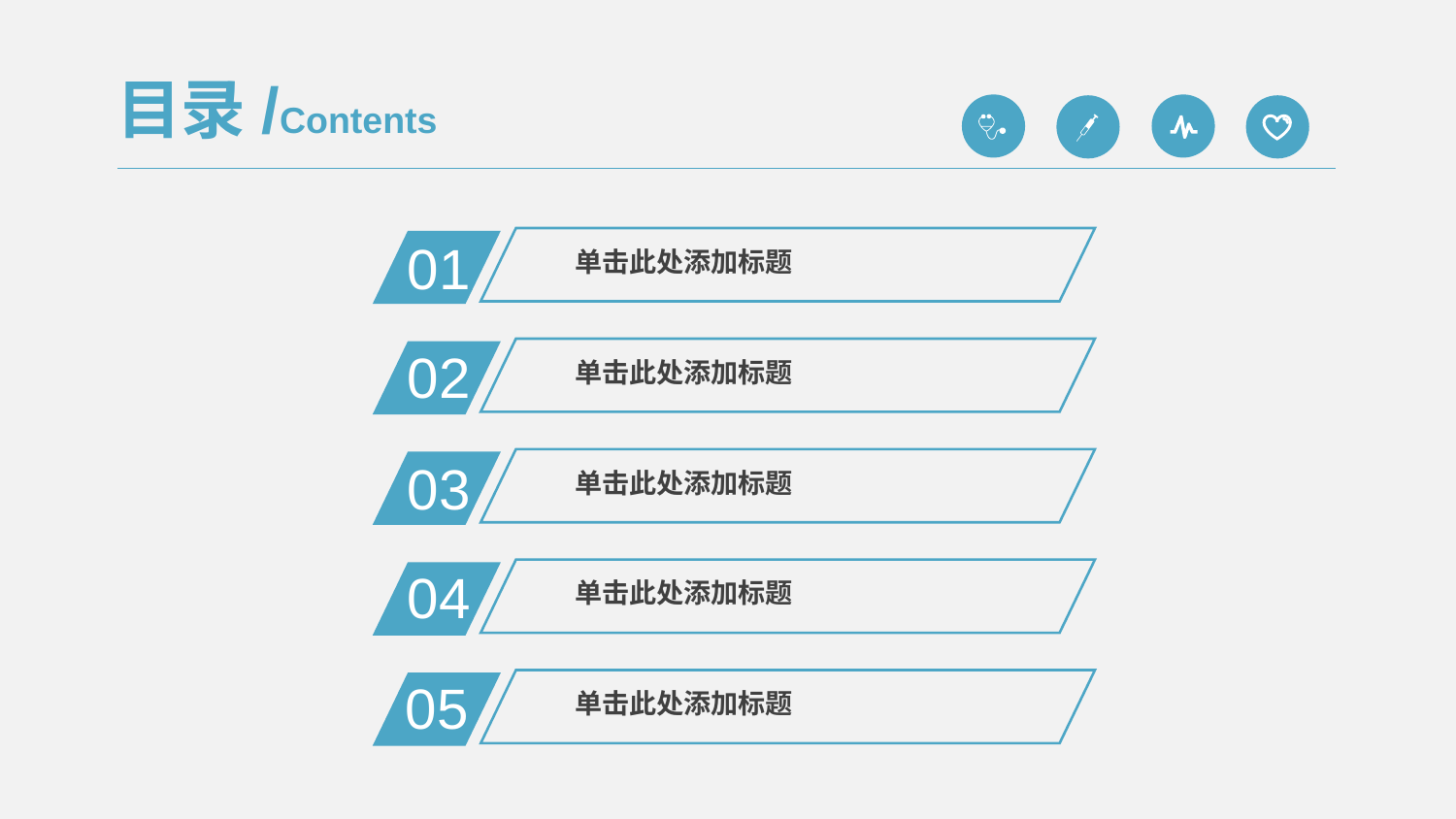

目录/Contents

01

单击此处添加标题
https://www.ypppt.com/
02

单击此处添加标题
03

单击此处添加标题
04

单击此处添加标题
05

单击此处添加标题